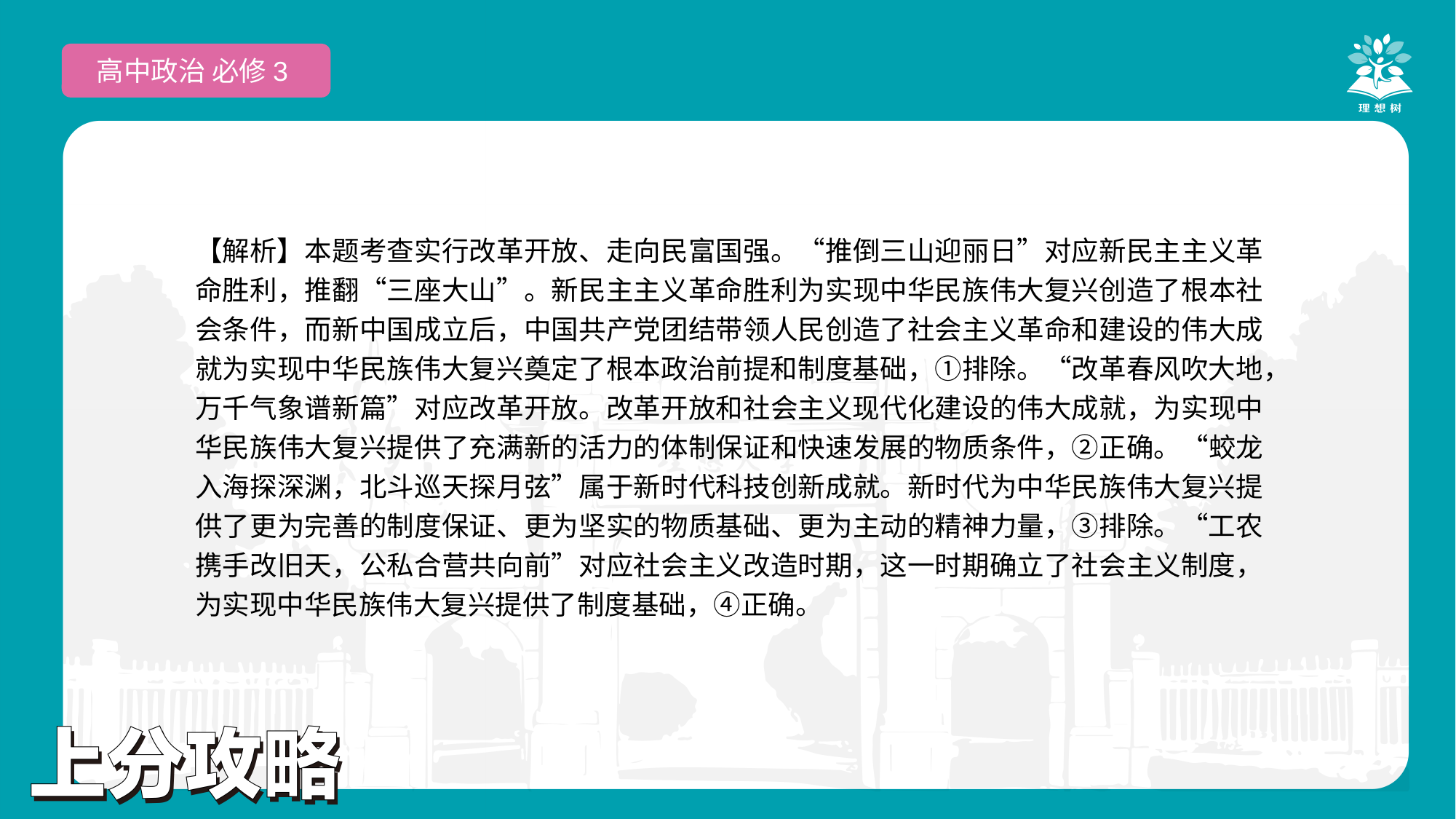

高中政治 必修3
【解析】本题考查实行改革开放、走向民富国强。“推倒三山迎丽日”对应新民主主义革命胜利，推翻“三座大山”。新民主主义革命胜利为实现中华民族伟大复兴创造了根本社会条件，而新中国成立后，中国共产党团结带领人民创造了社会主义革命和建设的伟大成就为实现中华民族伟大复兴奠定了根本政治前提和制度基础，①排除。“改革春风吹大地，万千气象谱新篇”对应改革开放。改革开放和社会主义现代化建设的伟大成就，为实现中华民族伟大复兴提供了充满新的活力的体制保证和快速发展的物质条件，②正确。“蛟龙入海探深渊，北斗巡天探月弦”属于新时代科技创新成就。新时代为中华民族伟大复兴提供了更为完善的制度保证、更为坚实的物质基础、更为主动的精神力量，③排除。“工农携手改旧天，公私合营共向前”对应社会主义改造时期，这一时期确立了社会主义制度，为实现中华民族伟大复兴提供了制度基础，④正确。